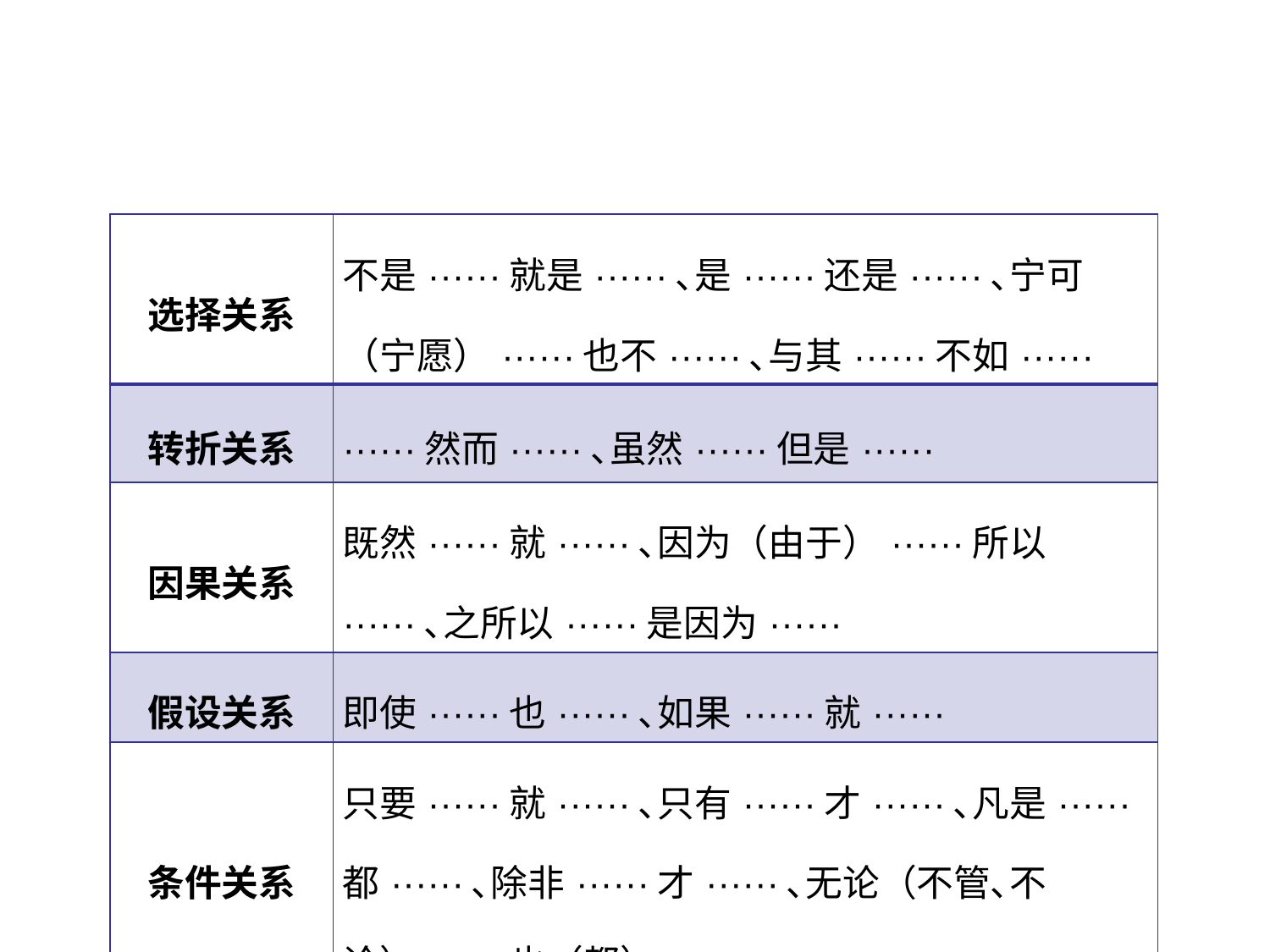

| 选择关系 | 不是······就是······､是······还是······､宁可（宁愿）······也不······､与其······不如······ |
| --- | --- |
| 转折关系 | ······然而······､虽然······但是······ |
| 因果关系 | 既然······就······､因为（由于）······所以······､之所以······是因为······ |
| 假设关系 | 即使······也······､如果······就······ |
| 条件关系 | 只要······就······､只有······才······､凡是······都······､除非······才······､无论（不管､不论）······也（都）······ |